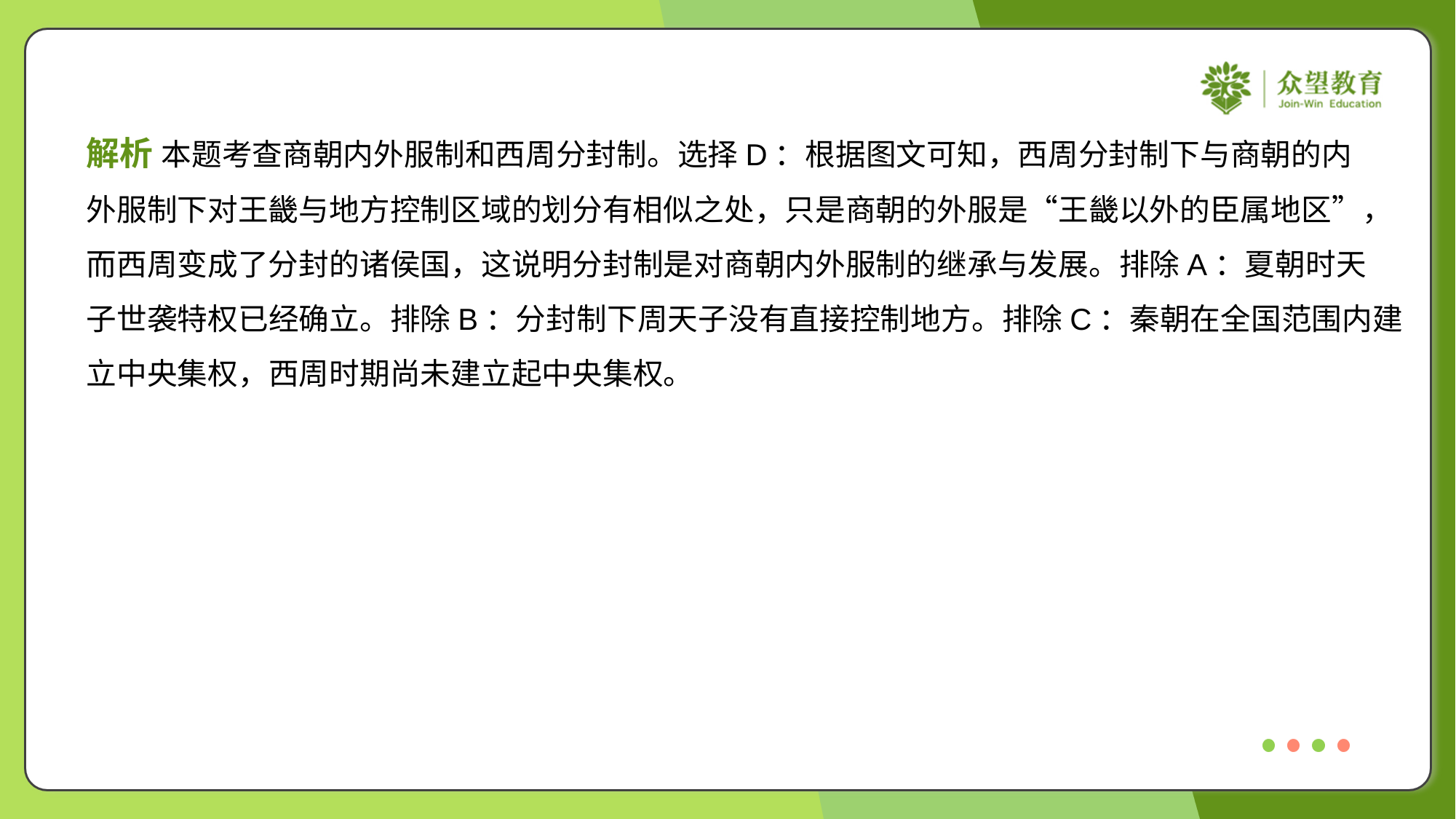

解析 本题考查商朝内外服制和西周分封制。选择D：根据图文可知，西周分封制下与商朝的内
外服制下对王畿与地方控制区域的划分有相似之处，只是商朝的外服是“王畿以外的臣属地区”，
而西周变成了分封的诸侯国，这说明分封制是对商朝内外服制的继承与发展。排除A：夏朝时天
子世袭特权已经确立。排除B：分封制下周天子没有直接控制地方。排除C：秦朝在全国范围内建
立中央集权，西周时期尚未建立起中央集权。